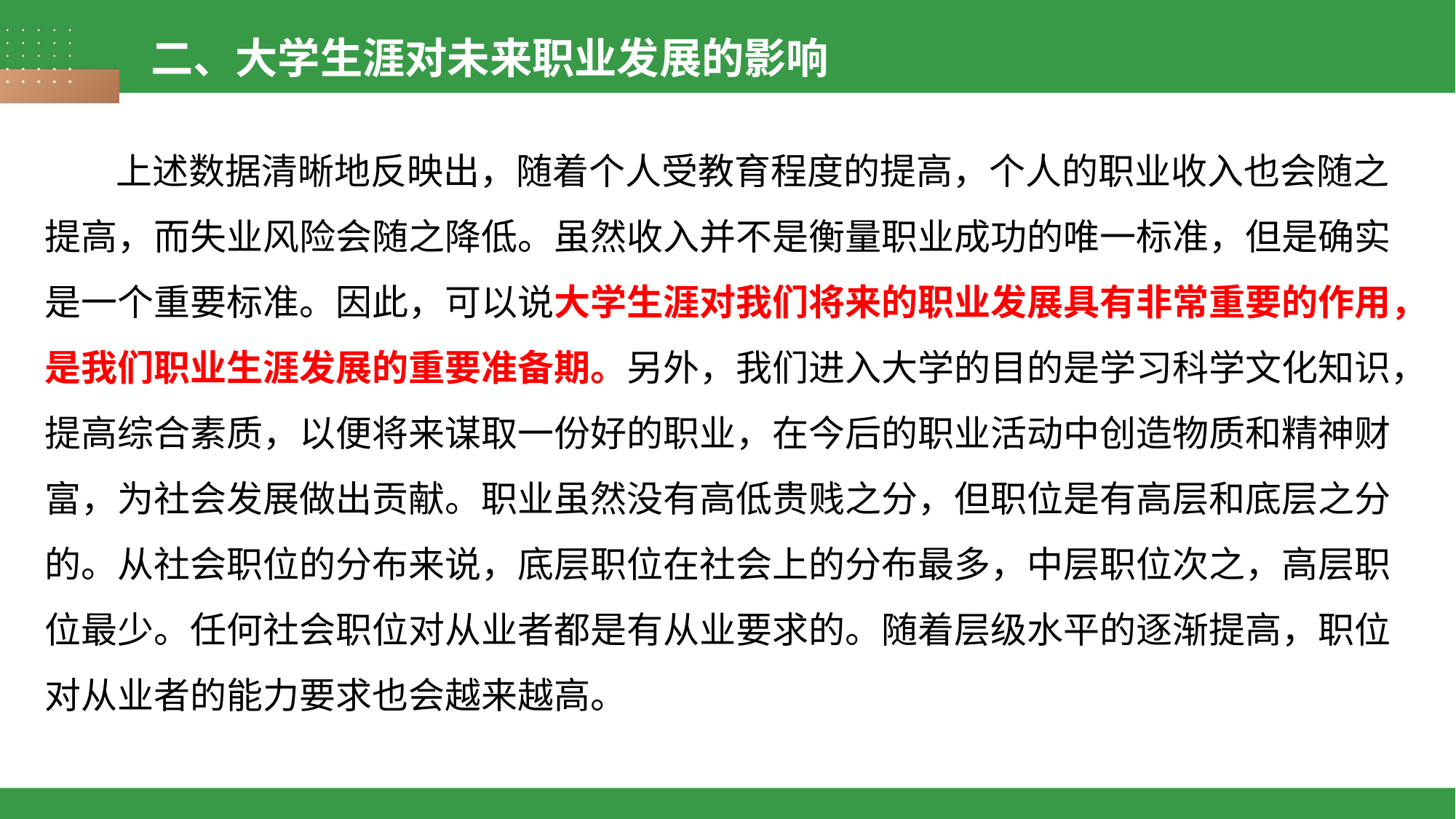

二、大学生涯对未来职业发展的影响
 上述数据清晰地反映出，随着个人受教育程度的提高，个人的职业收入也会随之提高，而失业风险会随之降低。虽然收入并不是衡量职业成功的唯一标准，但是确实是一个重要标准。因此，可以说大学生涯对我们将来的职业发展具有非常重要的作用，是我们职业生涯发展的重要准备期。另外，我们进入大学的目的是学习科学文化知识，提高综合素质，以便将来谋取一份好的职业，在今后的职业活动中创造物质和精神财富，为社会发展做出贡献。职业虽然没有高低贵贱之分，但职位是有高层和底层之分的。从社会职位的分布来说，底层职位在社会上的分布最多，中层职位次之，高层职位最少。任何社会职位对从业者都是有从业要求的。随着层级水平的逐渐提高，职位对从业者的能力要求也会越来越高。